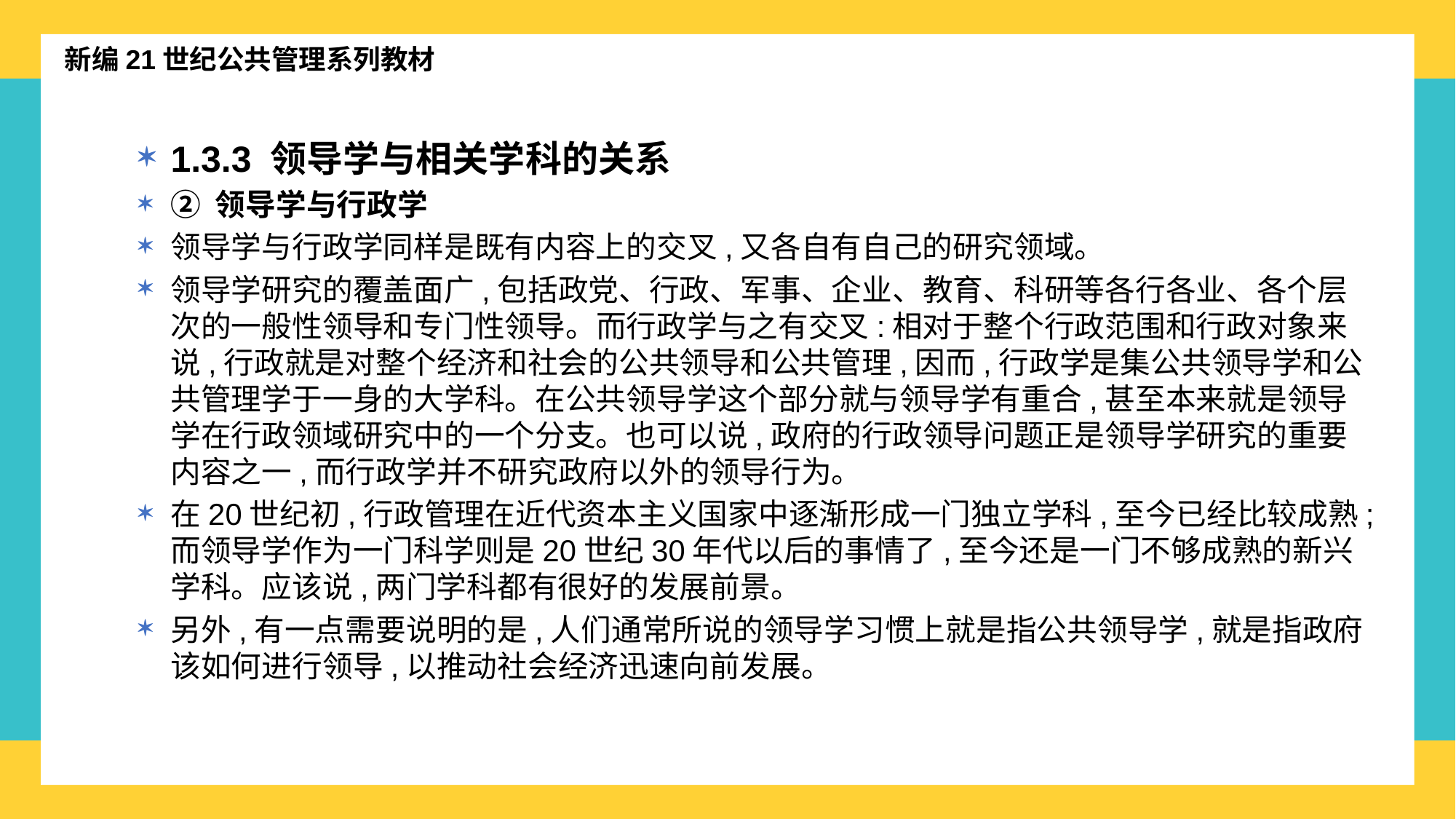

新编21世纪公共管理系列教材
1.3.3 领导学与相关学科的关系
② 领导学与行政学
领导学与行政学同样是既有内容上的交叉,又各自有自己的研究领域。
领导学研究的覆盖面广,包括政党、行政、军事、企业、教育、科研等各行各业、各个层次的一般性领导和专门性领导。而行政学与之有交叉:相对于整个行政范围和行政对象来说,行政就是对整个经济和社会的公共领导和公共管理,因而,行政学是集公共领导学和公共管理学于一身的大学科。在公共领导学这个部分就与领导学有重合,甚至本来就是领导学在行政领域研究中的一个分支。也可以说,政府的行政领导问题正是领导学研究的重要内容之一,而行政学并不研究政府以外的领导行为。
在20世纪初,行政管理在近代资本主义国家中逐渐形成一门独立学科,至今已经比较成熟;而领导学作为一门科学则是20世纪30年代以后的事情了,至今还是一门不够成熟的新兴学科。应该说,两门学科都有很好的发展前景。
另外,有一点需要说明的是,人们通常所说的领导学习惯上就是指公共领导学,就是指政府该如何进行领导,以推动社会经济迅速向前发展。